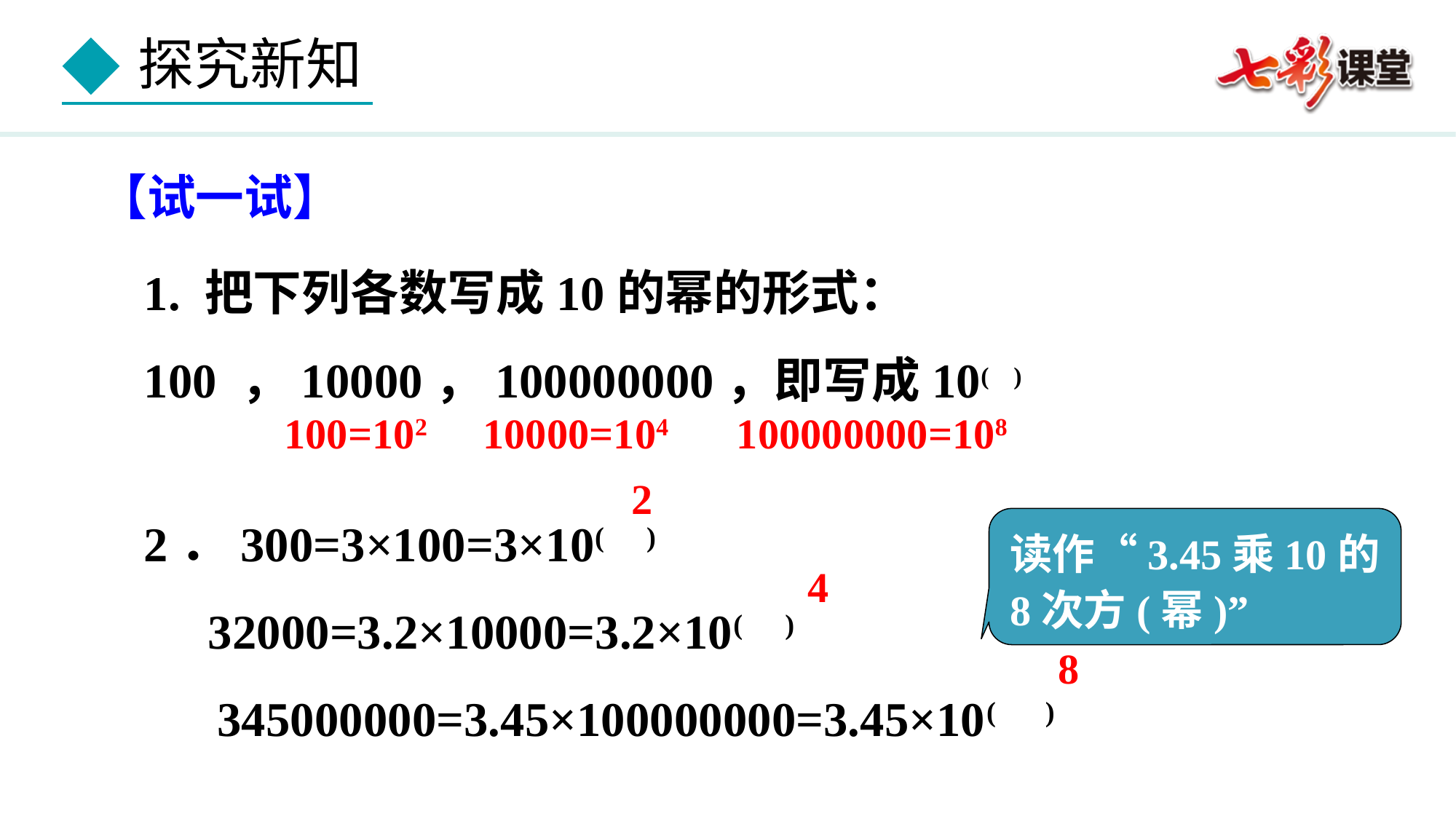

【试一试】
1. 把下列各数写成10的幂的形式：100 ，10000，100000000，即写成10(    )

2．300=3×100=3×10(      )
         32000=3.2×10000=3.2×10(      )
      345000000=3.45×100000000=3.45×10(       )
100=102         10000=104           100000000=108
2
读作“3.45乘10的8次方(幂)”
4
8